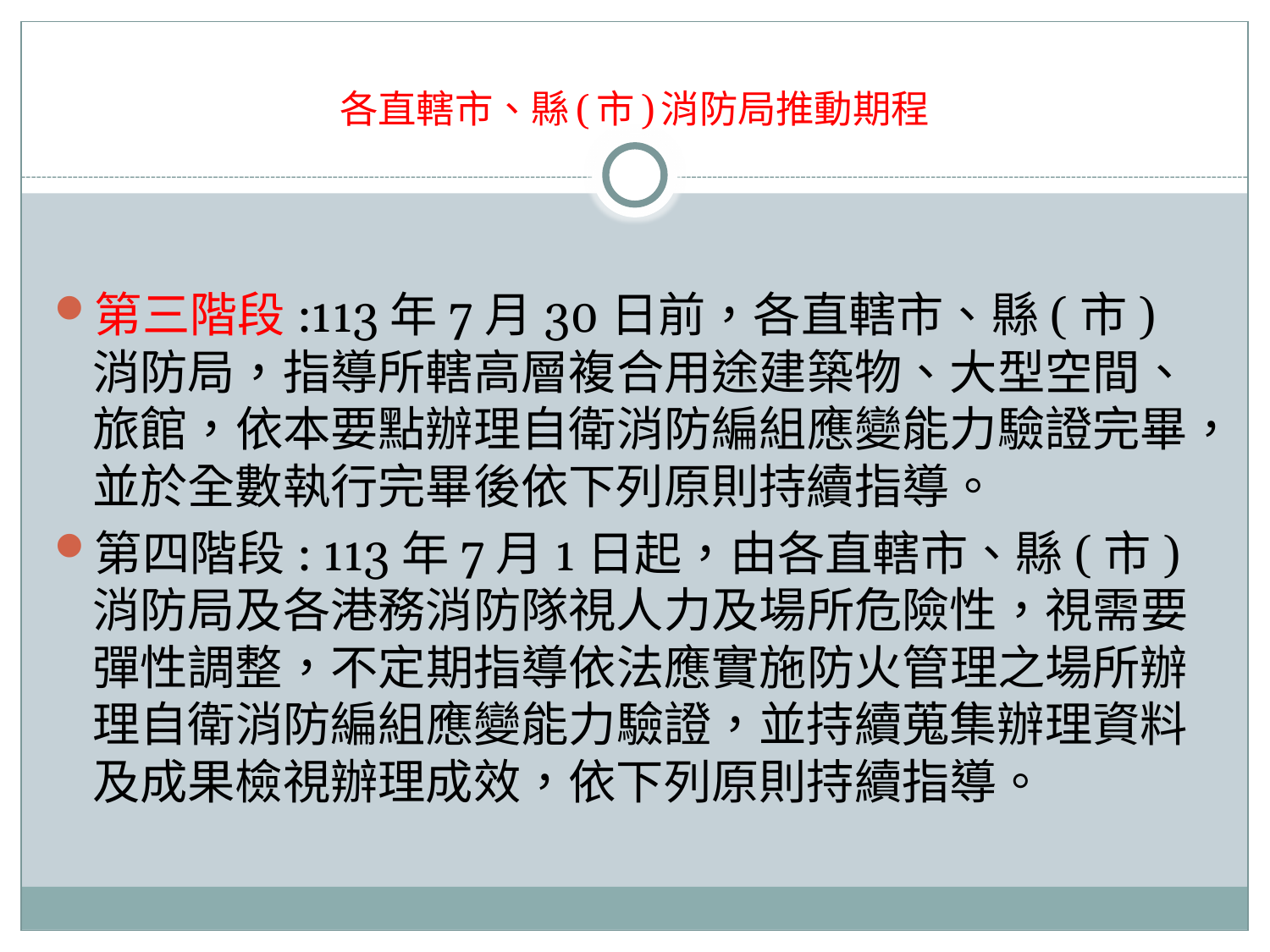

# 各直轄市、縣(市)消防局推動期程

第三階段:113年7月30日前，各直轄市、縣(市)消防局，指導所轄高層複合用途建築物、大型空間、旅館，依本要點辦理自衛消防編組應變能力驗證完畢，並於全數執行完畢後依下列原則持續指導。
第四階段: 113年7月1日起，由各直轄市、縣(市)消防局及各港務消防隊視人力及場所危險性，視需要彈性調整，不定期指導依法應實施防火管理之場所辦理自衛消防編組應變能力驗證，並持續蒐集辦理資料及成果檢視辦理成效，依下列原則持續指導。